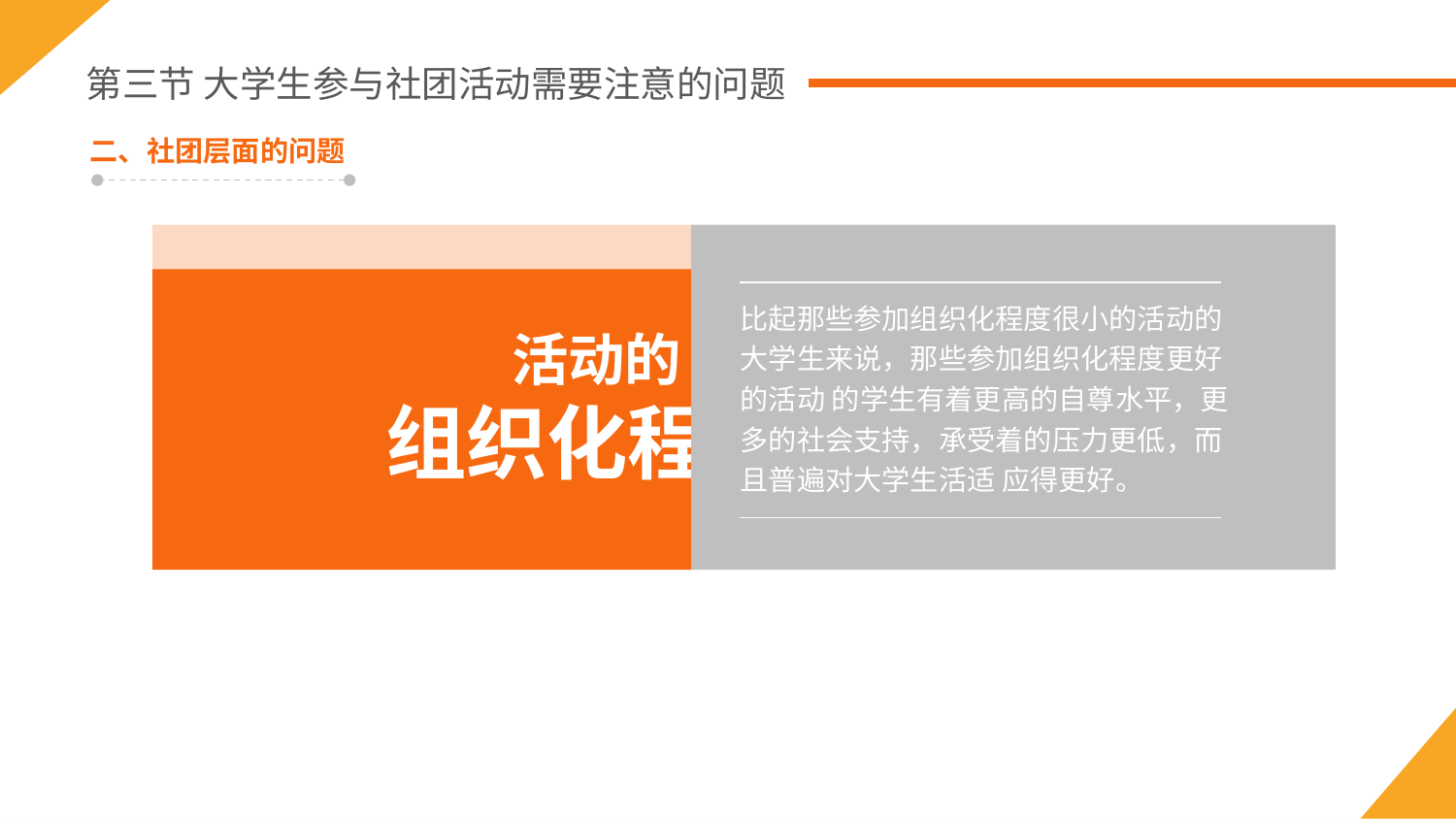

第三节 大学生参与社团活动需要注意的问题
二、社团层面的问题

比起那些参加组织化程度很小的活动的大学生来说，那些参加组织化程度更好的活动 的学生有着更高的自尊水平，更多的社会支持，承受着的压力更低，而且普遍对大学生活适 应得更好。
活动的
组织化程度